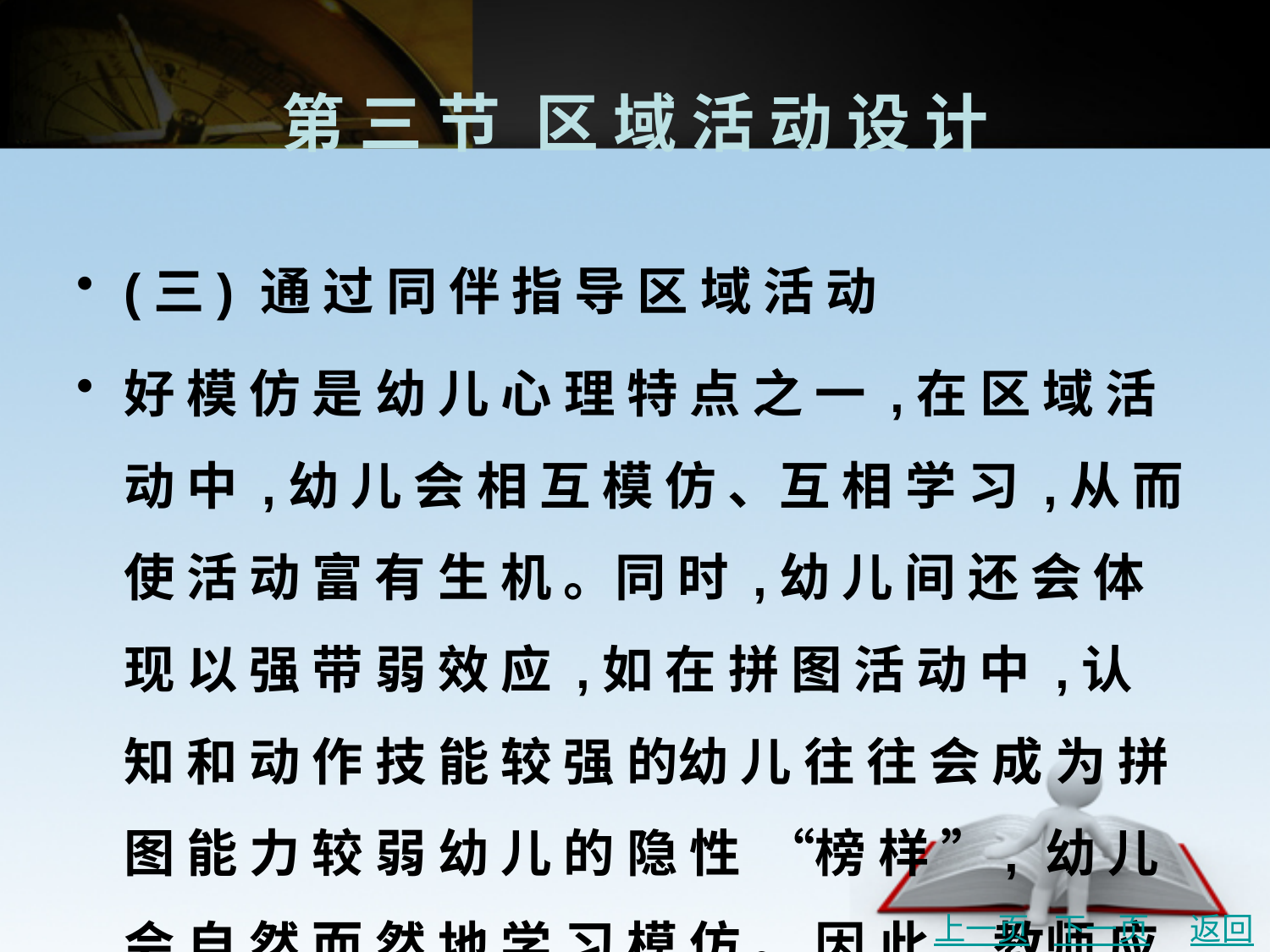

# 第 三 节	区 域 活 动 设 计
(三) 通 过 同 伴 指 导 区 域 活 动
好 模 仿 是 幼 儿 心 理 特 点 之 一 ,在 区 域 活 动 中 ,幼 儿 会 相 互 模 仿 、互 相 学 习 ,从 而 使 活 动 富 有 生 机 。同 时 ,幼 儿 间 还 会 体 现 以 强 带 弱 效 应 ,如 在 拼 图 活 动 中 ,认 知 和 动 作 技 能 较 强 的幼 儿 往 往 会 成 为 拼 图 能 力 较 弱 幼 儿 的 隐 性  “榜 样 ”, 幼 儿 会 自 然 而 然 地 学 习 模 仿 。 因 此 , 教师 应 利 用 幼 儿 间 好 模 仿 的 特 点 ,引 导 幼 儿 分 工 协 作 ,自 然 无 痕 地 实 现 以 强 带 弱 ,同 伴 互 助 。
上一页
下一页
返回